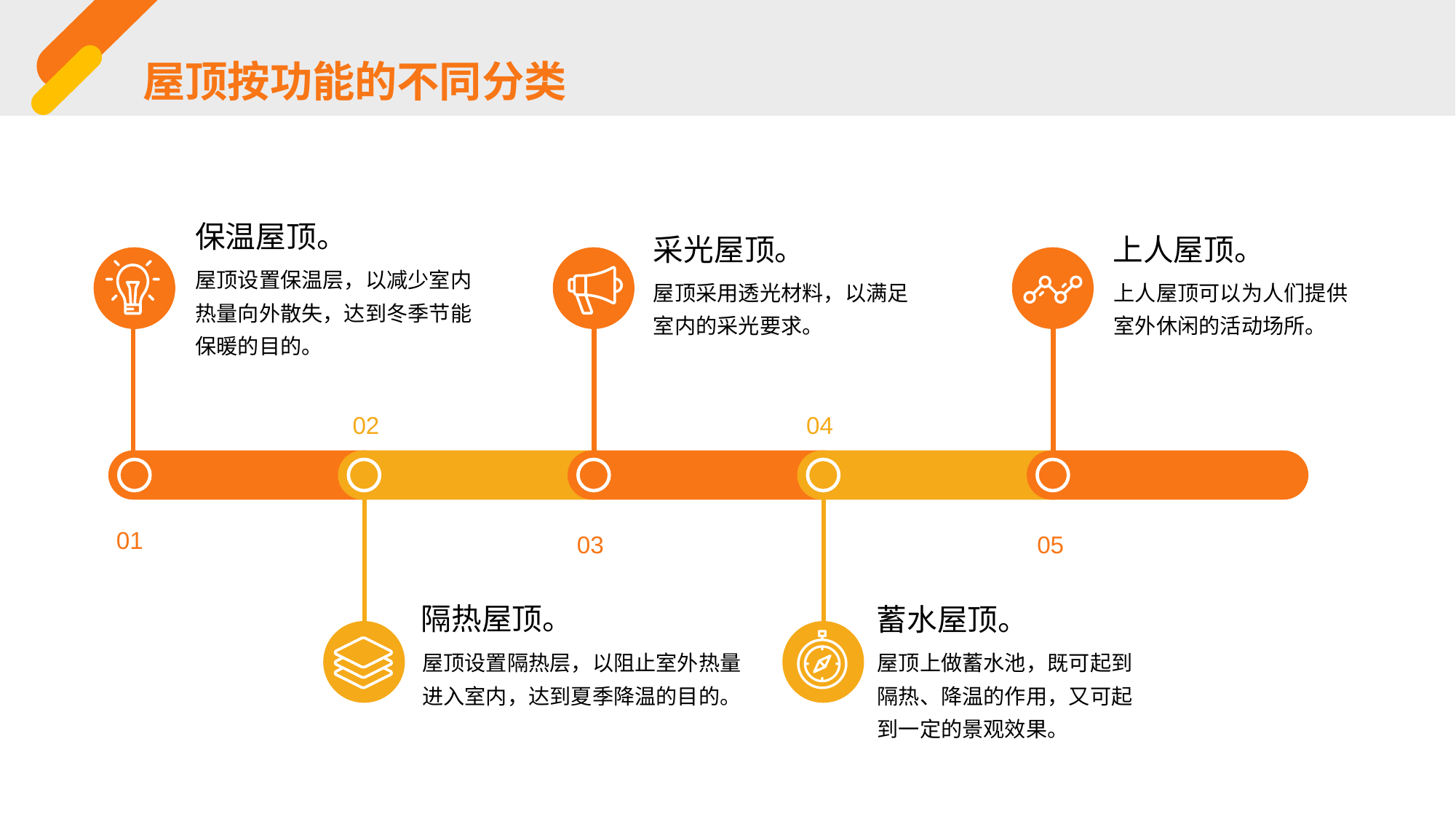

屋顶按功能的不同分类
保温屋顶。
上人屋顶。
采光屋顶。

屋顶设置保温层，以减少室内热量向外散失，达到冬季节能保暖的目的。

上人屋顶可以为人们提供室外休闲的活动场所。
屋顶采用透光材料，以满足室内的采光要求。

02
04

01
03
05
隔热屋顶。
蓄水屋顶。

屋顶设置隔热层，以阻止室外热量进入室内，达到夏季降温的目的。
屋顶上做蓄水池，既可起到隔热、降温的作用，又可起到一定的景观效果。